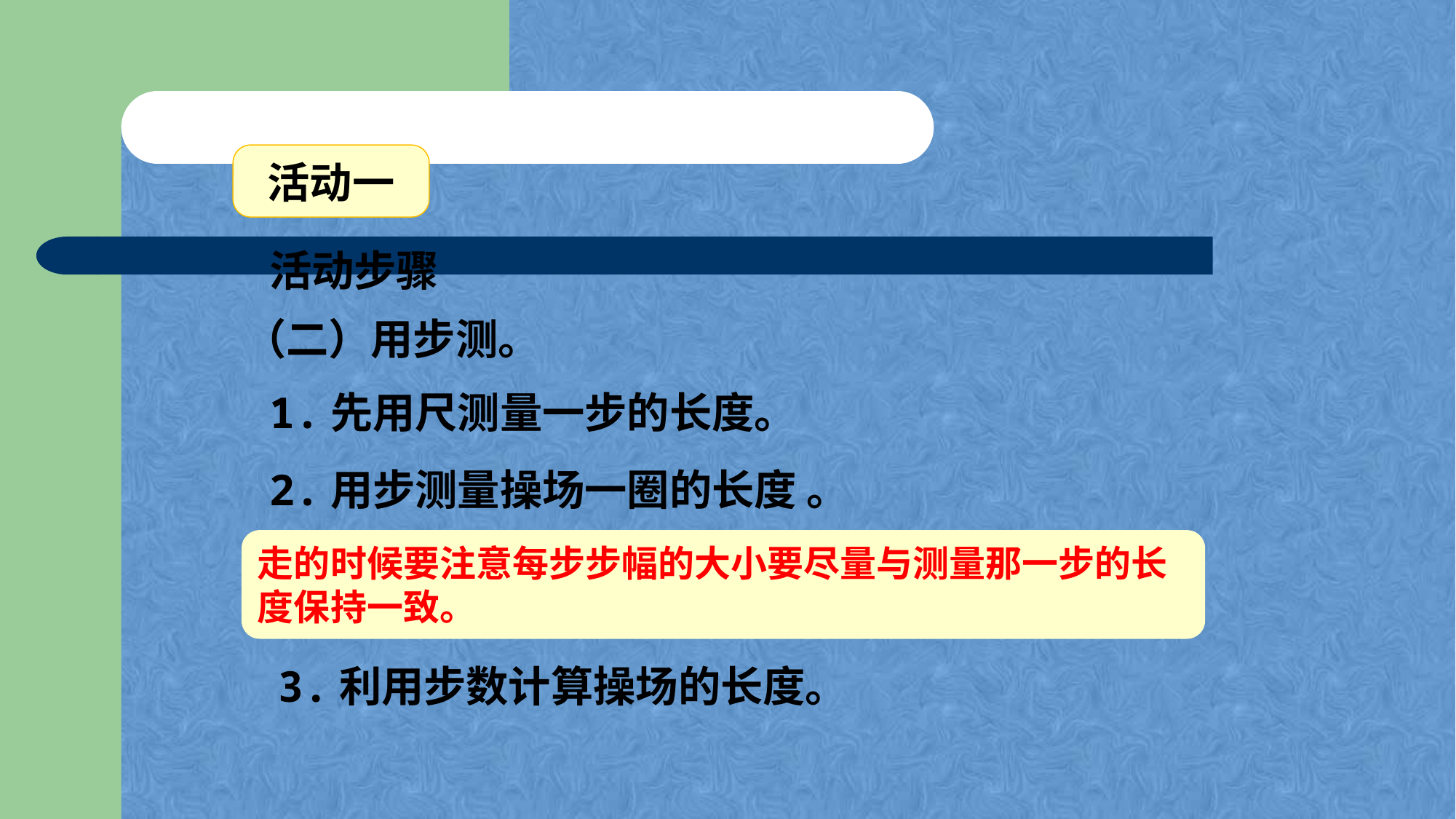

活动一
活动步骤
（二）用步测。
1.先用尺测量一步的长度。
2.用步测量操场一圈的长度 。
走的时候要注意每步步幅的大小要尽量与测量那一步的长度保持一致。
3.利用步数计算操场的长度。